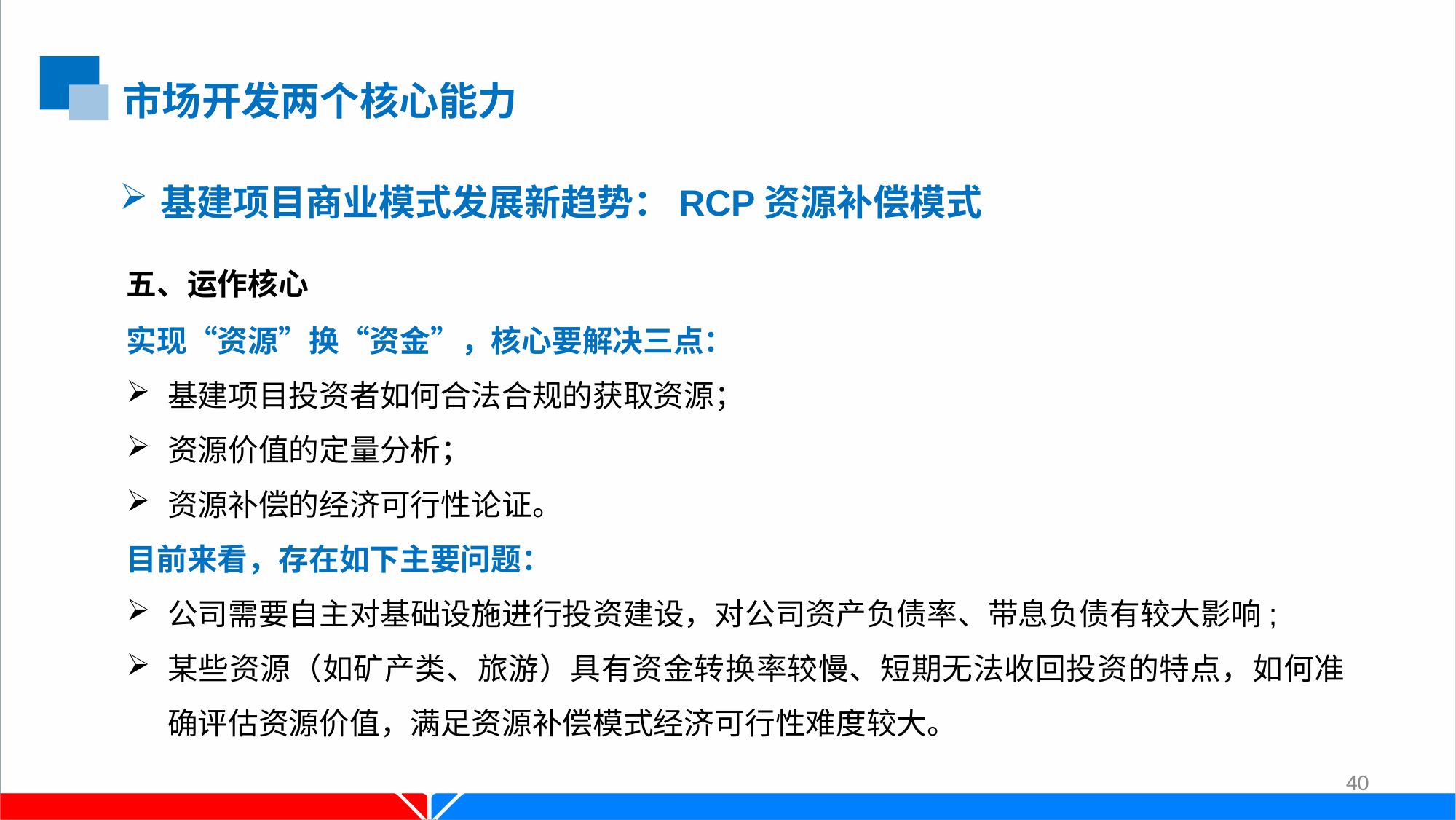

市场开发两个核心能力

基建项目商业模式发展新趋势：RCP资源补偿模式
五、运作核心

实现“资源”换“资金”，核心要解决三点：
基建项目投资者如何合法合规的获取资源；
资源价值的定量分析；
资源补偿的经济可行性论证。
目前来看，存在如下主要问题：
公司需要自主对基础设施进行投资建设，对公司资产负债率、带息负债有较大影响;
某些资源（如矿产类、旅游）具有资金转换率较慢、短期无法收回投资的特点，如何准确评估资源价值，满足资源补偿模式经济可行性难度较大。

40